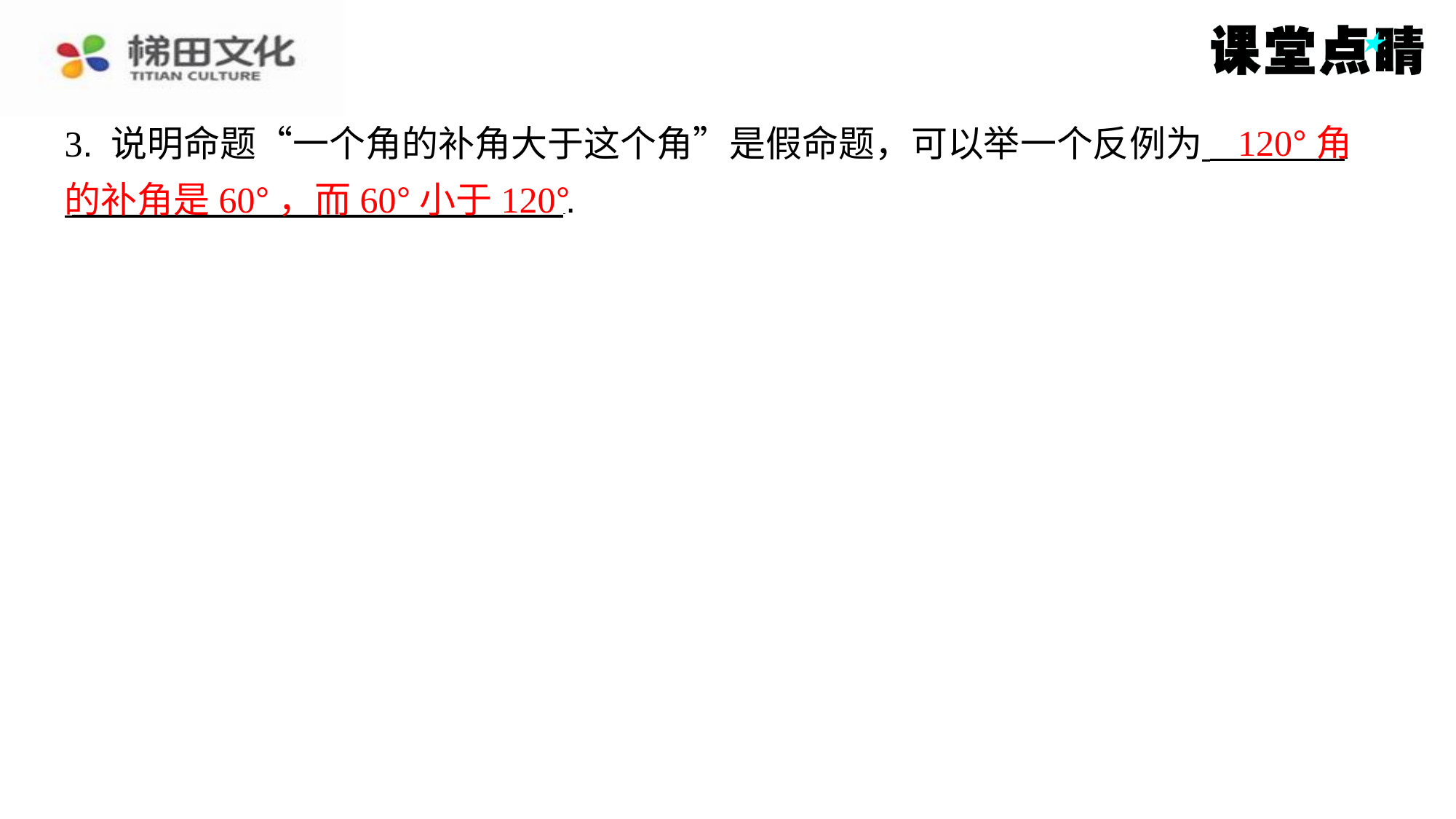

120°角
3. 说明命题“一个角的补角大于这个角”是假命题，可以举一个反例为                      ⁠
                                                                           ⁠.
的补角是60°，而60°小于120°